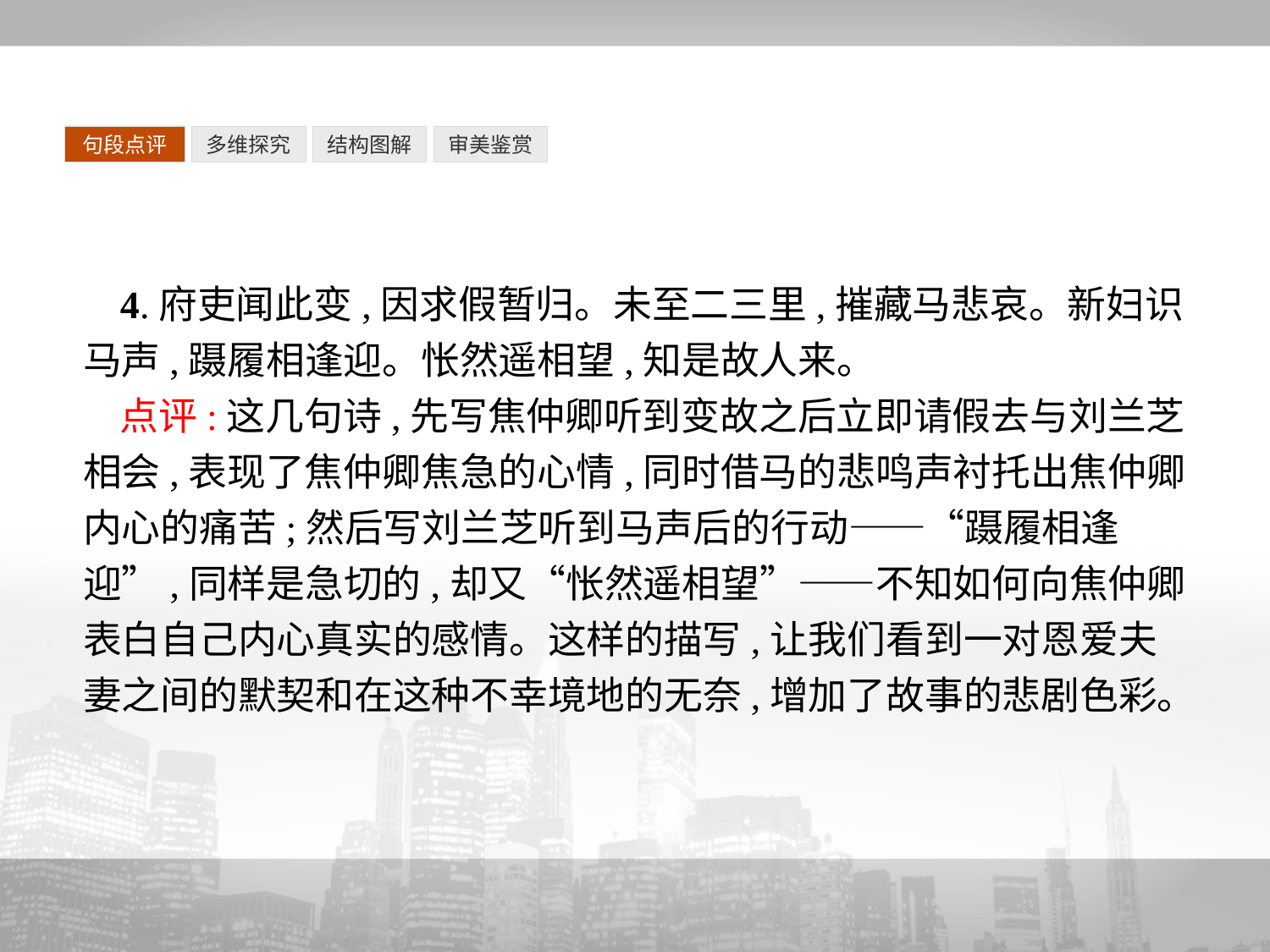

句段点评
多维探究
结构图解
审美鉴赏
4.府吏闻此变,因求假暂归。未至二三里,摧藏马悲哀。新妇识马声,蹑履相逢迎。怅然遥相望,知是故人来。
点评:这几句诗,先写焦仲卿听到变故之后立即请假去与刘兰芝相会,表现了焦仲卿焦急的心情,同时借马的悲鸣声衬托出焦仲卿内心的痛苦;然后写刘兰芝听到马声后的行动——“蹑履相逢迎”,同样是急切的,却又“怅然遥相望”——不知如何向焦仲卿表白自己内心真实的感情。这样的描写,让我们看到一对恩爱夫妻之间的默契和在这种不幸境地的无奈,增加了故事的悲剧色彩。